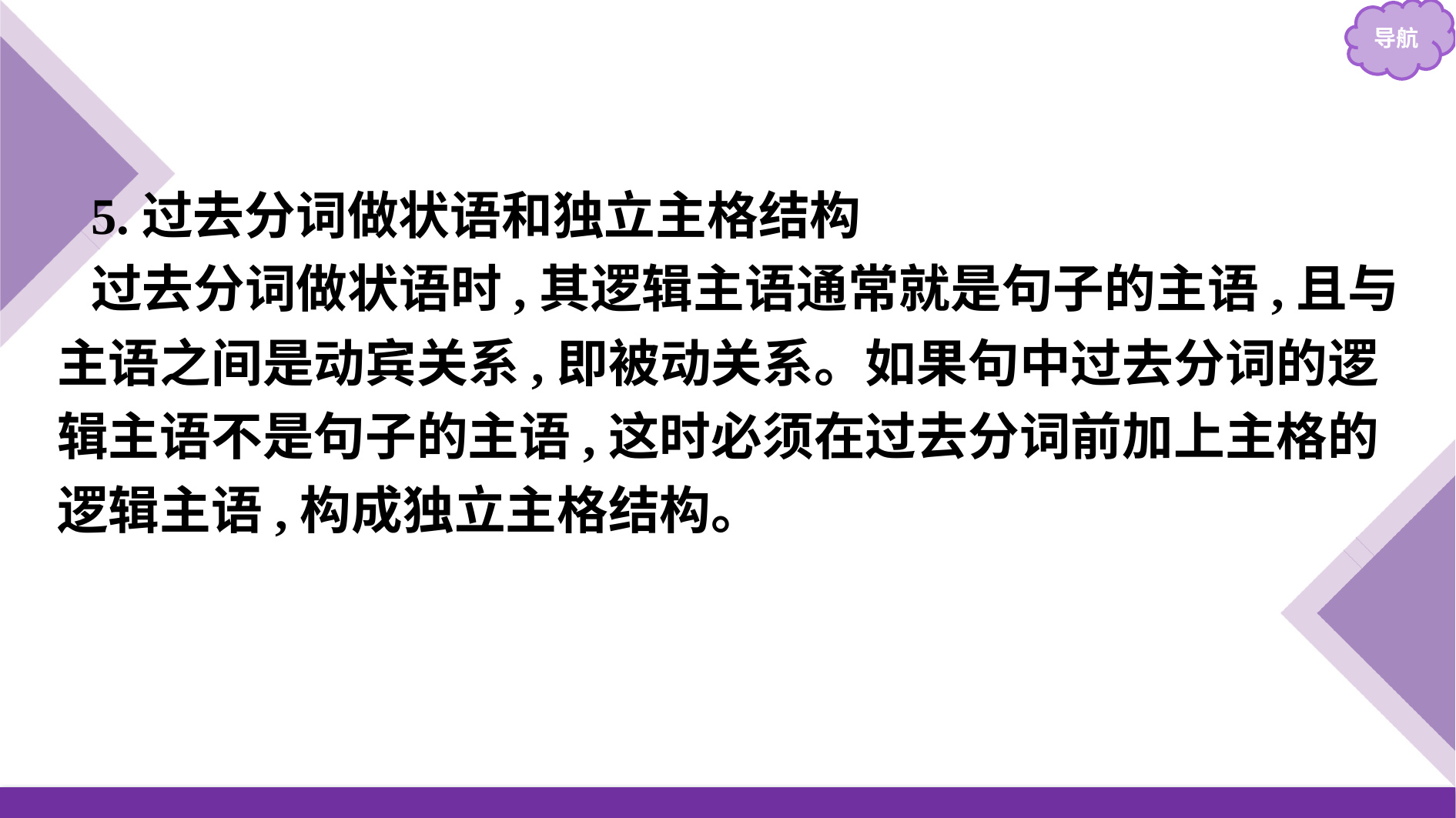

5.过去分词做状语和独立主格结构
过去分词做状语时,其逻辑主语通常就是句子的主语,且与主语之间是动宾关系,即被动关系。如果句中过去分词的逻辑主语不是句子的主语,这时必须在过去分词前加上主格的逻辑主语,构成独立主格结构。